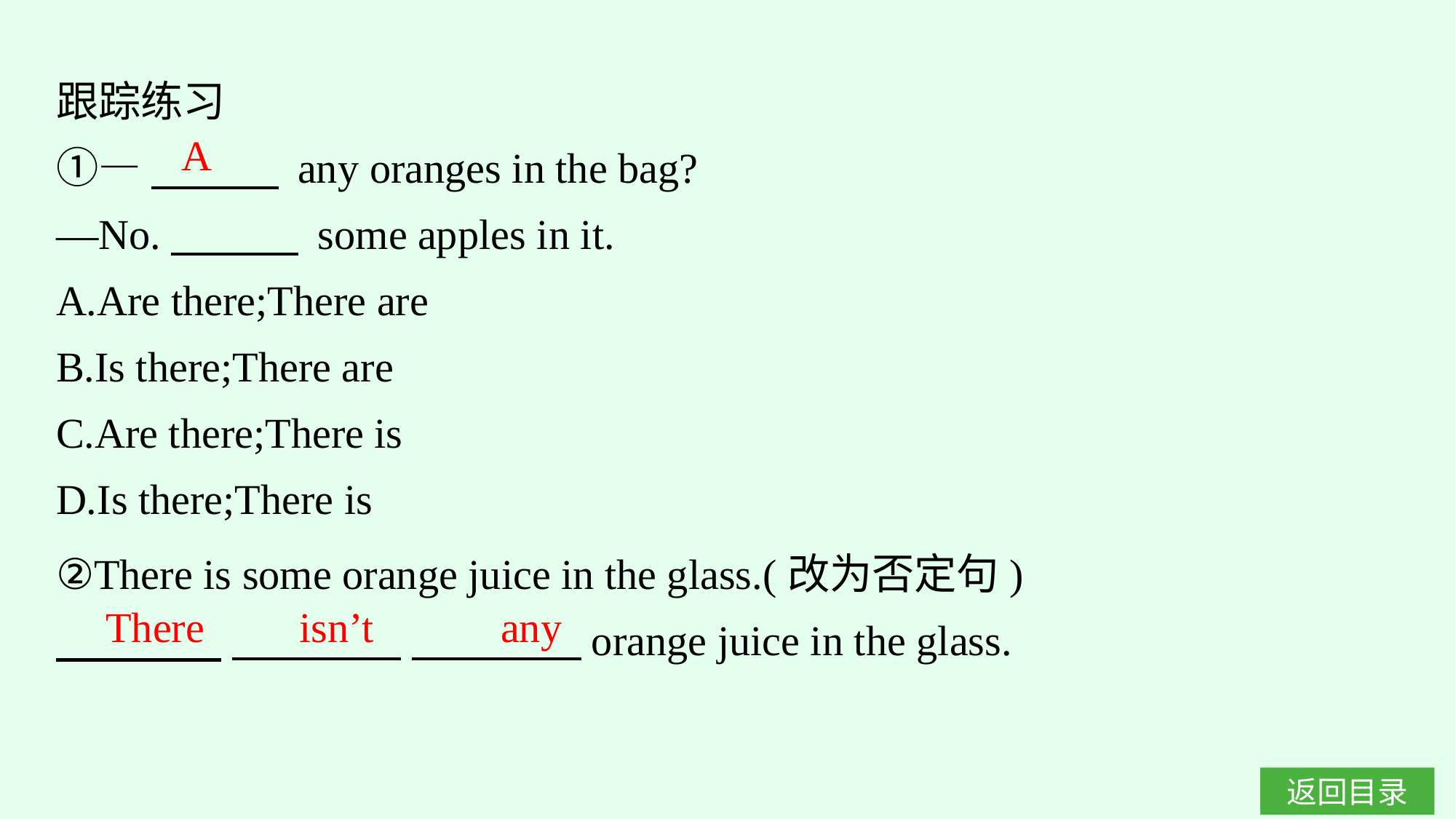

跟踪练习
①—　　　 any oranges in the bag?
—No.　　　 some apples in it.
A.Are there;There are
B.Is there;There are
C.Are there;There is
D.Is there;There is
A
②There is some orange juice in the glass.(改为否定句)
　　    　 　　　　 　　　　orange juice in the glass.
There         isn’t            any